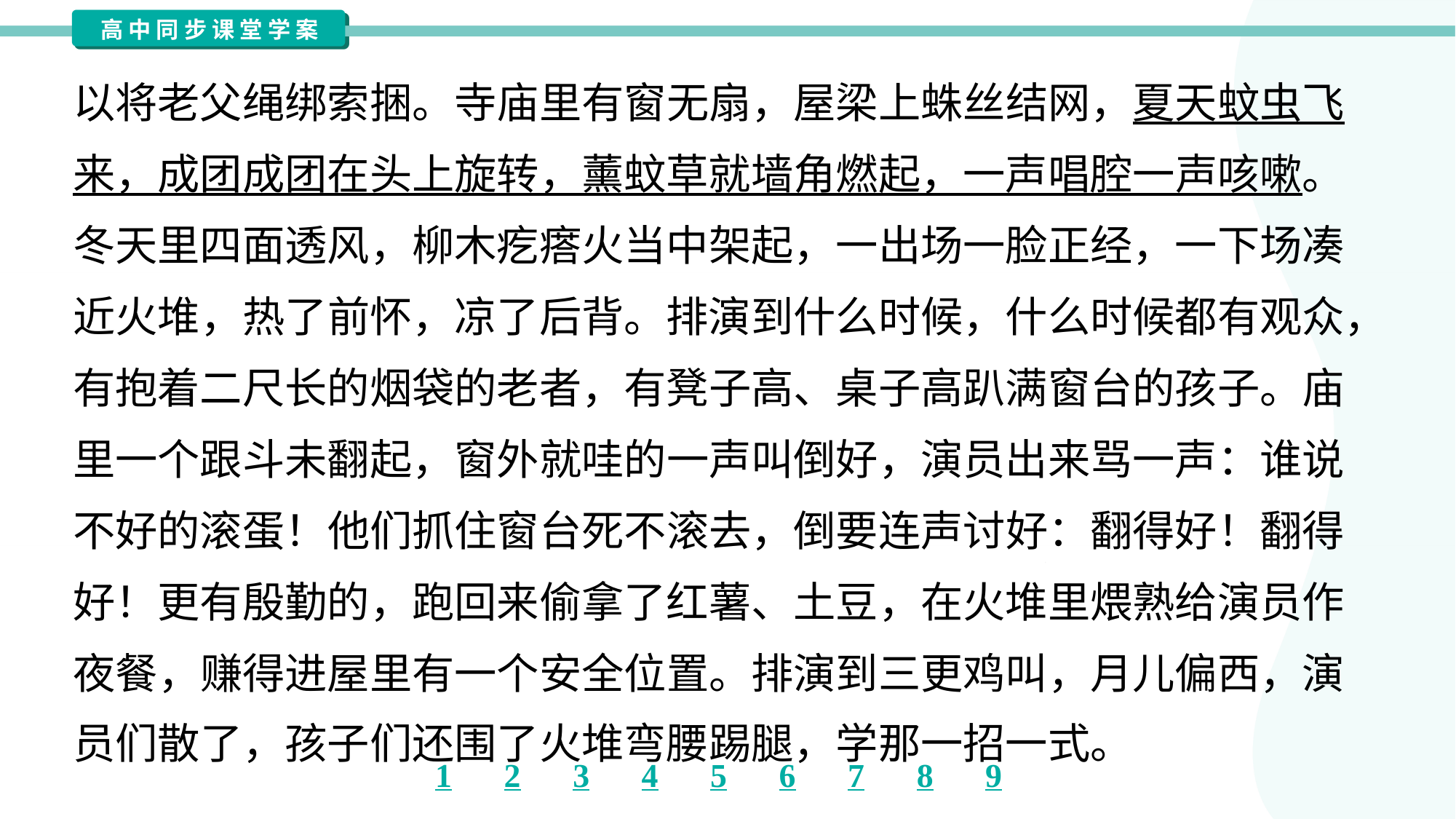

以将老父绳绑索捆。寺庙里有窗无扇，屋梁上蛛丝结网，夏天蚊虫飞
来，成团成团在头上旋转，薰蚊草就墙角燃起，一声唱腔一声咳嗽。
冬天里四面透风，柳木疙瘩火当中架起，一出场一脸正经，一下场凑
近火堆，热了前怀，凉了后背。排演到什么时候，什么时候都有观众，
有抱着二尺长的烟袋的老者，有凳子高、桌子高趴满窗台的孩子。庙
里一个跟斗未翻起，窗外就哇的一声叫倒好，演员出来骂一声：谁说
不好的滚蛋！他们抓住窗台死不滚去，倒要连声讨好：翻得好！翻得
好！更有殷勤的，跑回来偷拿了红薯、土豆，在火堆里煨熟给演员作
夜餐，赚得进屋里有一个安全位置。排演到三更鸡叫，月儿偏西，演
员们散了，孩子们还围了火堆弯腰踢腿，学那一招一式。#1.1